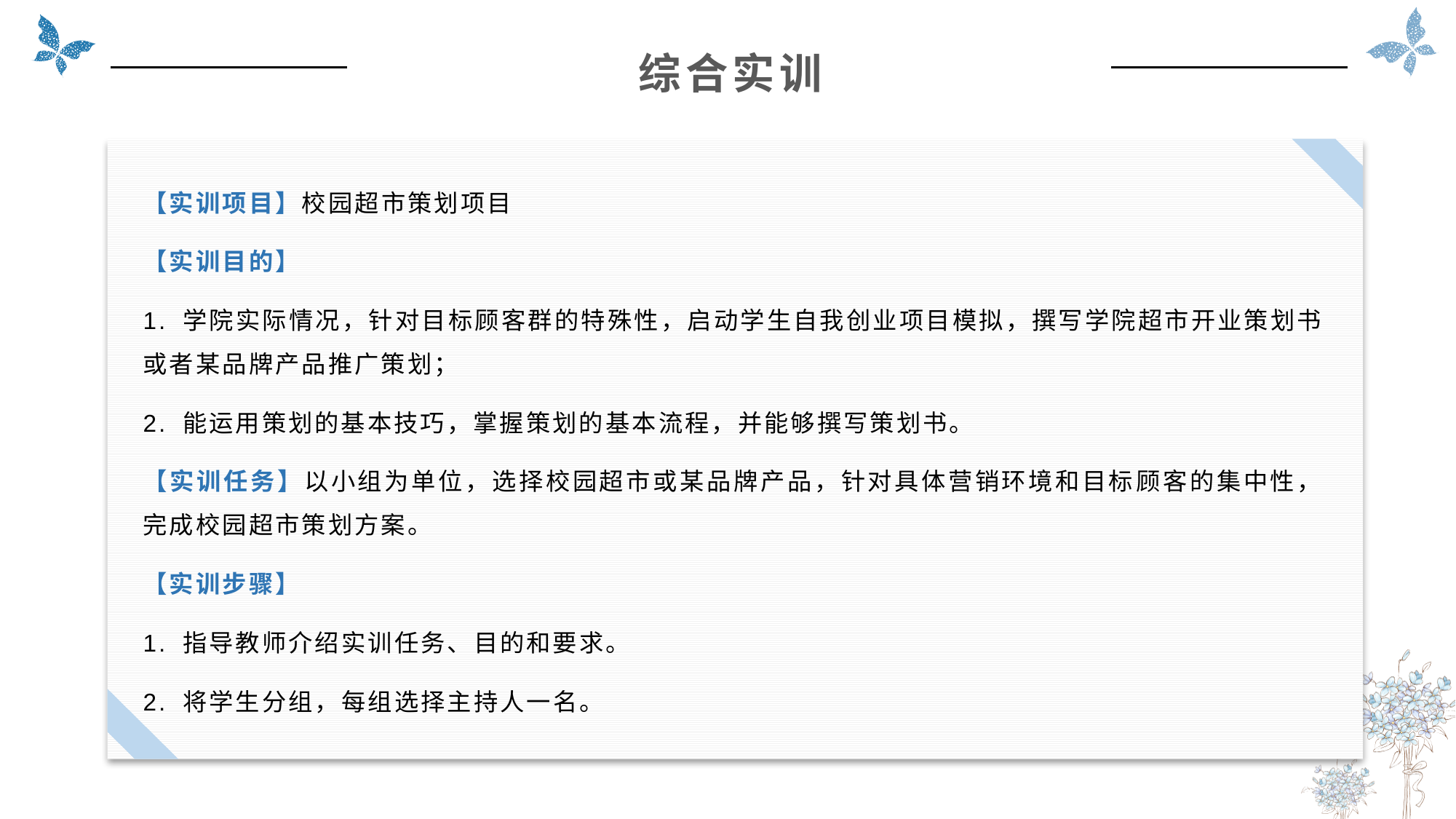

综合实训

【实训项目】校园超市策划项目
【实训目的】
1. 学院实际情况，针对目标顾客群的特殊性，启动学生自我创业项目模拟，撰写学院超市开业策划书或者某品牌产品推广策划；
2. 能运用策划的基本技巧，掌握策划的基本流程，并能够撰写策划书。
【实训任务】以小组为单位，选择校园超市或某品牌产品，针对具体营销环境和目标顾客的集中性，完成校园超市策划方案。
【实训步骤】
1. 指导教师介绍实训任务、目的和要求。
2. 将学生分组，每组选择主持人一名。